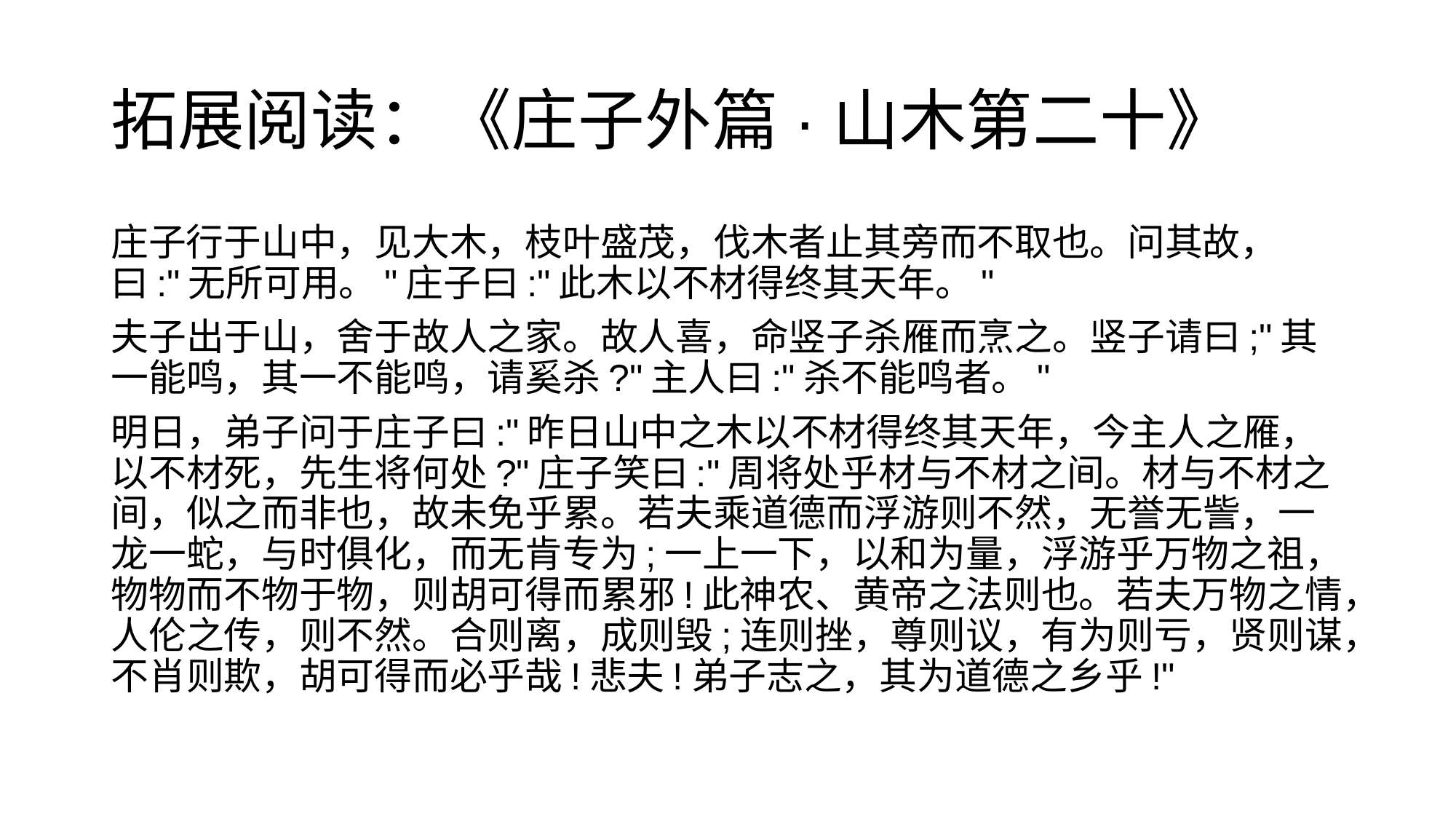

# 拓展阅读：《庄子外篇·山木第二十》
庄子行于山中，见大木，枝叶盛茂，伐木者止其旁而不取也。问其故，曰:"无所可用。"庄子曰:"此木以不材得终其天年。"
夫子出于山，舍于故人之家。故人喜，命竖子杀雁而烹之。竖子请曰;"其一能鸣，其一不能鸣，请奚杀?"主人曰:"杀不能鸣者。"
明日，弟子问于庄子曰:"昨日山中之木以不材得终其天年，今主人之雁，以不材死，先生将何处?"庄子笑曰:"周将处乎材与不材之间。材与不材之间，似之而非也，故未免乎累。若夫乘道德而浮游则不然，无誉无訾，一龙一蛇，与时俱化，而无肯专为;一上一下，以和为量，浮游乎万物之祖，物物而不物于物，则胡可得而累邪!此神农、黄帝之法则也。若夫万物之情，人伦之传，则不然。合则离，成则毁;连则挫，尊则议，有为则亏，贤则谋，不肖则欺，胡可得而必乎哉!悲夫!弟子志之，其为道德之乡乎!"